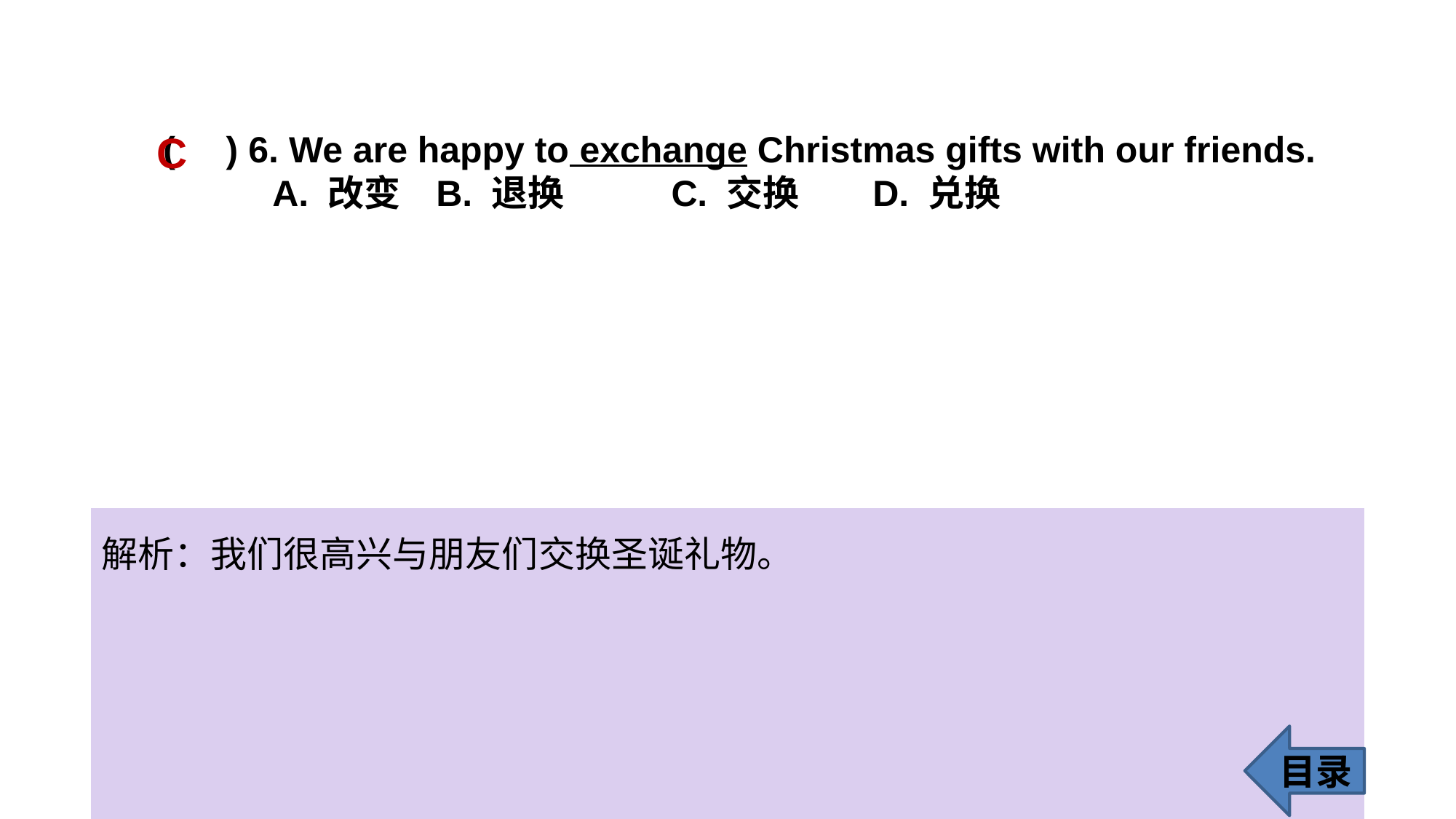

C
(     ) 6. We are happy to exchange Christmas gifts with our friends.
A. 改变 	B. 退换	 C. 交换 	D. 兑换

解析：我们很高兴与朋友们交换圣诞礼物。
目录
12